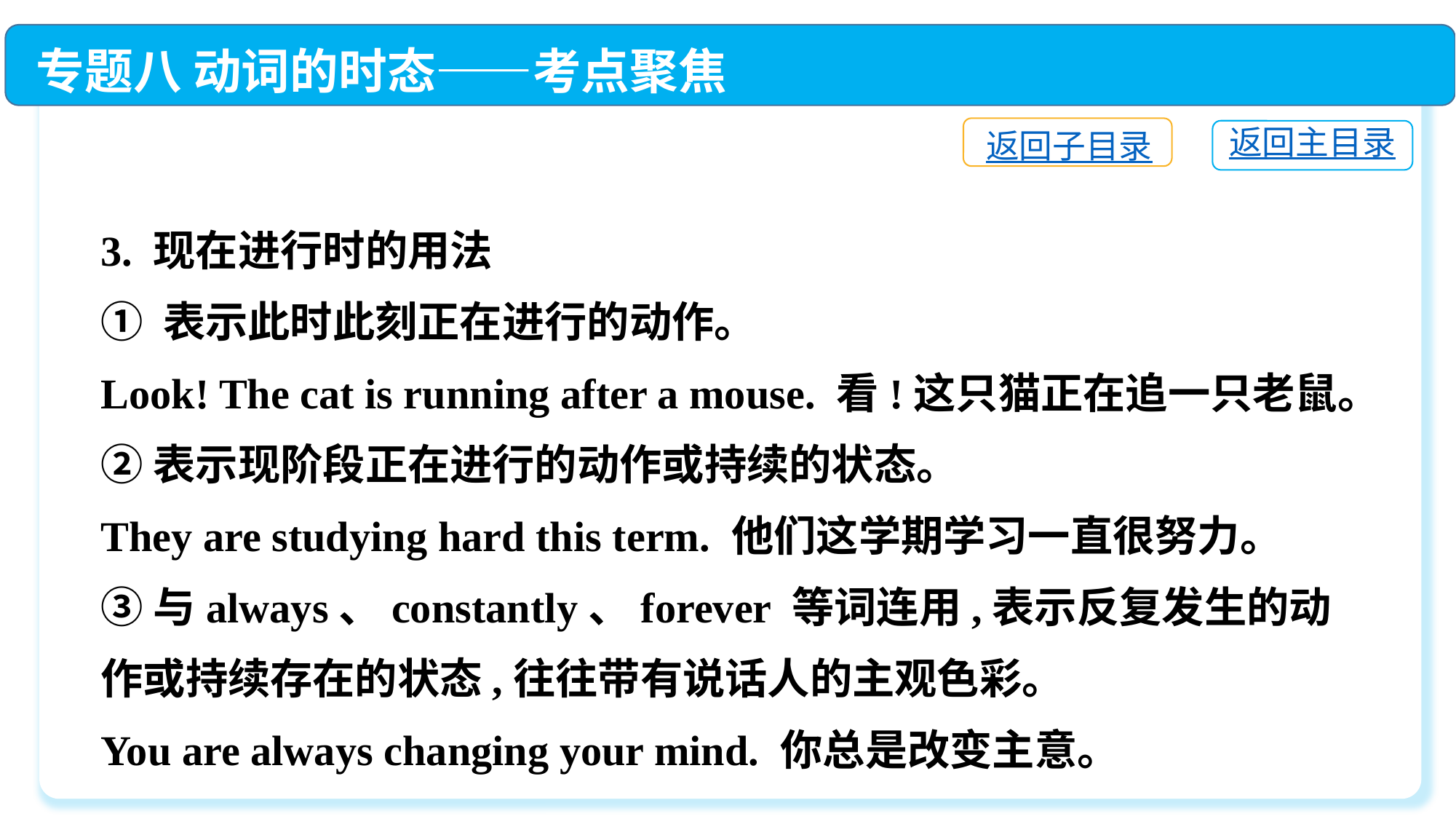

专题八 动词的时态——考点聚焦

返回子目录
返回主目录
3. 现在进行时的用法
① 表示此时此刻正在进行的动作。
Look! The cat is running after a mouse. 看!这只猫正在追一只老鼠。
②表示现阶段正在进行的动作或持续的状态。
They are studying hard this term. 他们这学期学习一直很努力。
③与always、constantly、forever 等词连用,表示反复发生的动作或持续存在的状态,往往带有说话人的主观色彩。
You are always changing your mind. 你总是改变主意。